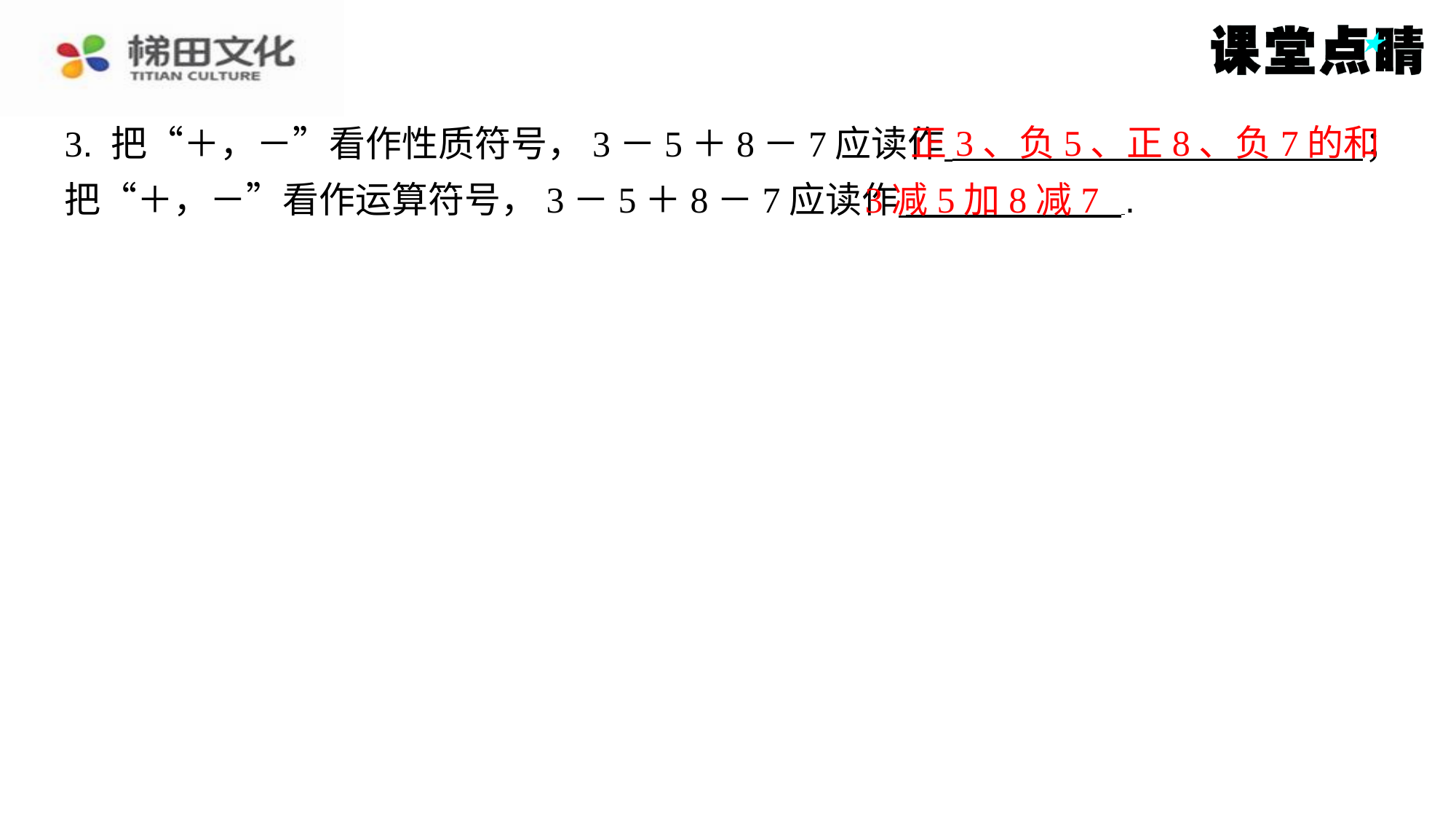

正3、负5、正8、负7的和
3. 把“＋，－”看作性质符号，3－5＋8－7应读作                                                               ⁠；
把“＋，－”看作运算符号，3－5＋8－7应读作                                  ⁠.
3减5加8减7